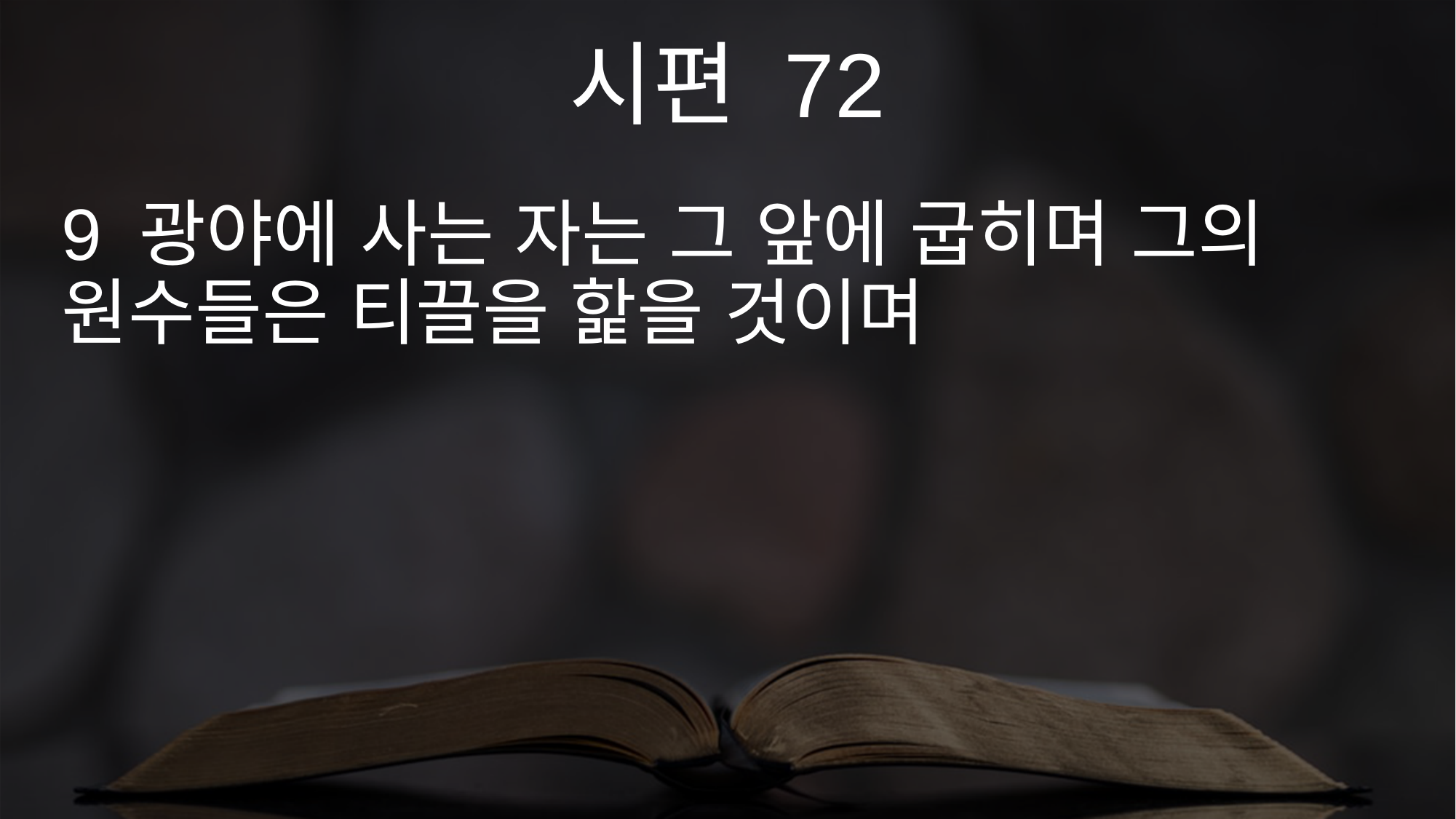

시편 72
9 광야에 사는 자는 그 앞에 굽히며 그의 원수들은 티끌을 핥을 것이며